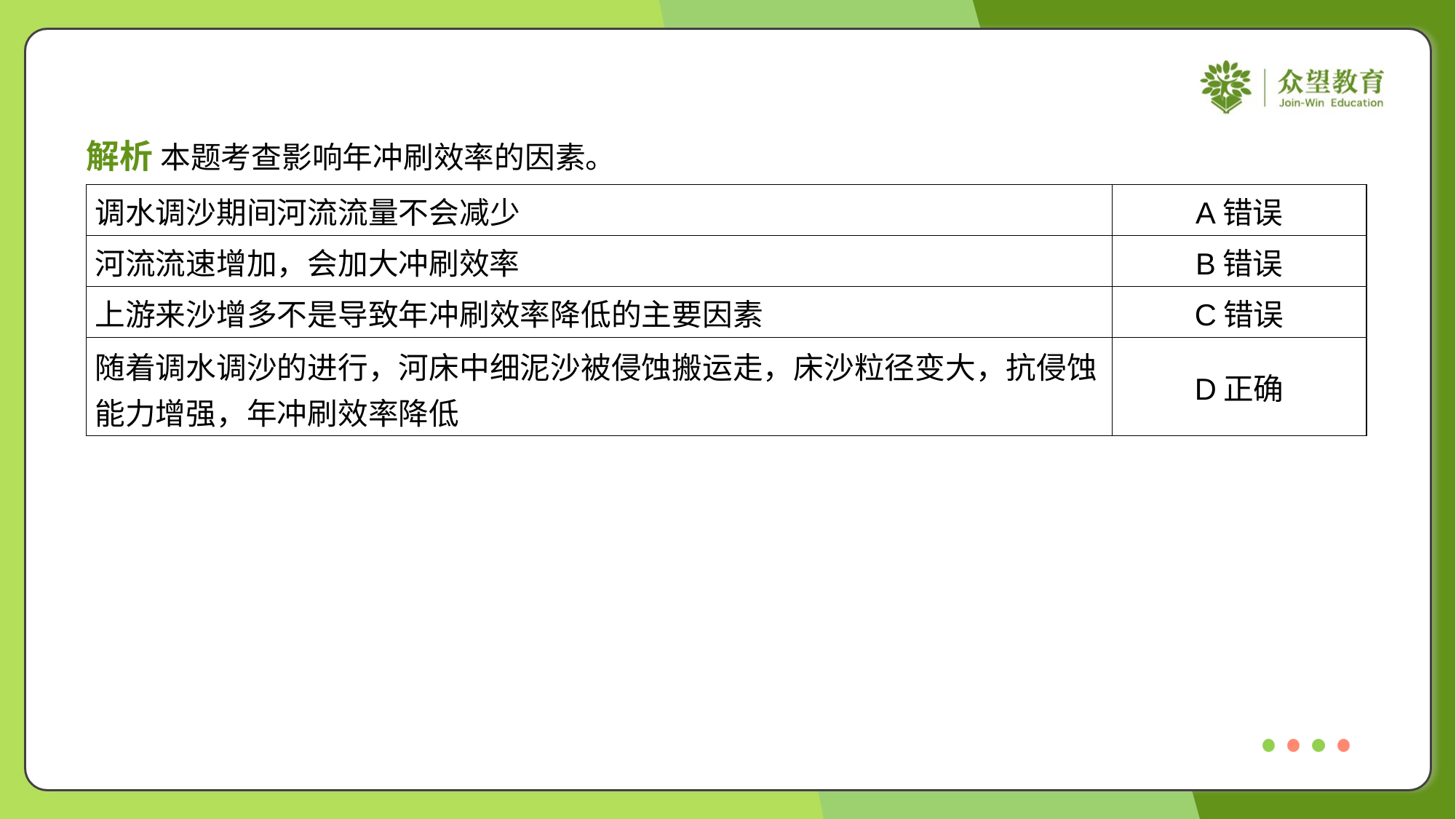

解析 本题考查影响年冲刷效率的因素。
| 调水调沙期间河流流量不会减少 | A错误 |
| --- | --- |
| 河流流速增加，会加大冲刷效率 | B错误 |
| 上游来沙增多不是导致年冲刷效率降低的主要因素 | C错误 |
| 随着调水调沙的进行，河床中细泥沙被侵蚀搬运走，床沙粒径变大，抗侵蚀 能力增强，年冲刷效率降低 | D正确 |